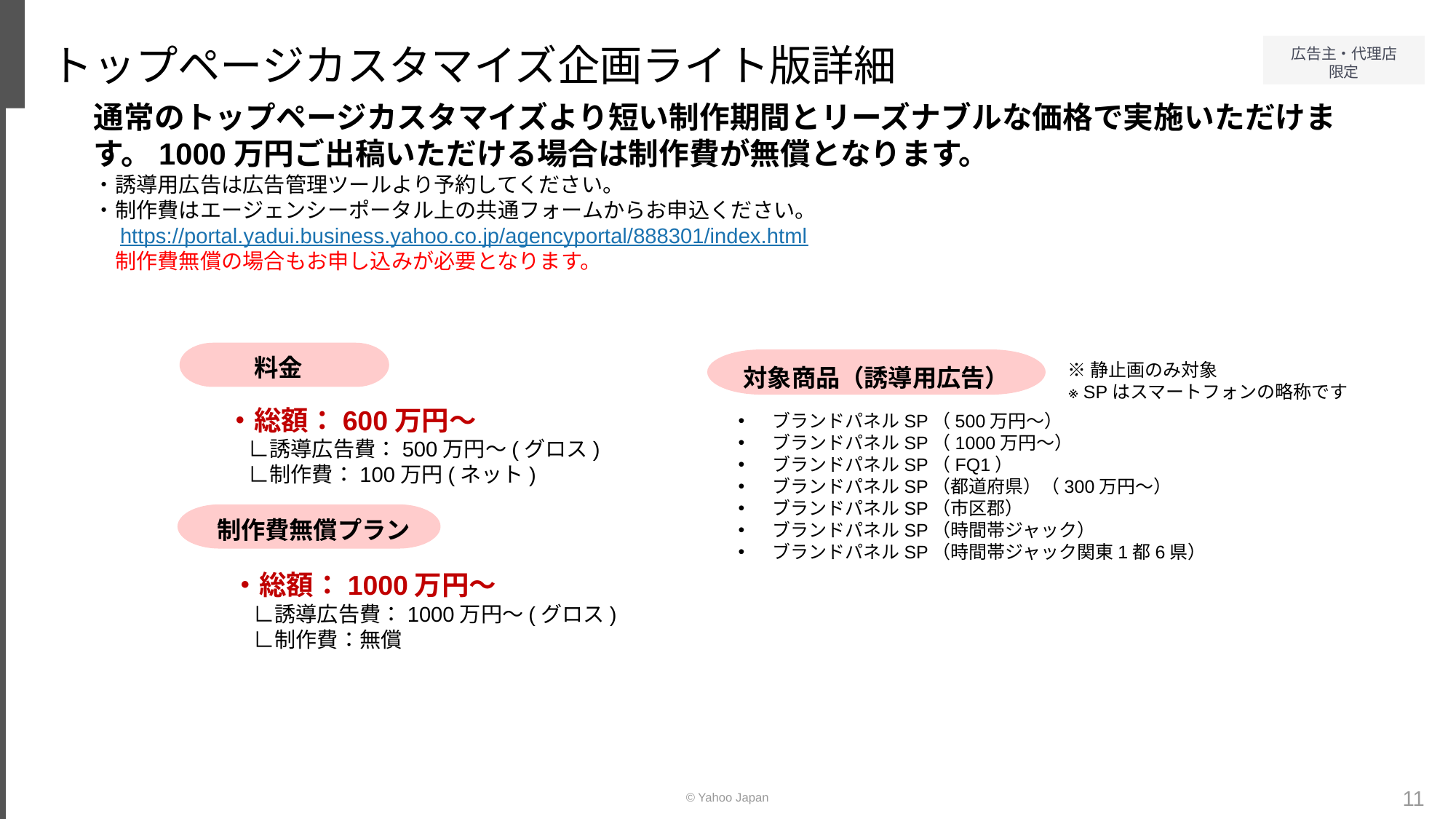

トップページカスタマイズ企画ライト版詳細
通常のトップページカスタマイズより短い制作期間とリーズナブルな価格で実施いただけます。1000万円ご出稿いただける場合は制作費が無償となります。
・誘導用広告は広告管理ツールより予約してください。
・制作費はエージェンシーポータル上の共通フォームからお申込ください。
　https://portal.yadui.business.yahoo.co.jp/agencyportal/888301/index.html
　制作費無償の場合もお申し込みが必要となります。

料金

※静止画のみ対象
※SPはスマートフォンの略称です
対象商品（誘導用広告）
・総額：600万円～
　∟誘導広告費：500万円～(グロス)
　∟制作費：100万円(ネット)
ブランドパネルSP（500万円～）
ブランドパネルSP（1000万円～）
ブランドパネルSP（FQ1）
ブランドパネルSP（都道府県）（300万円～）
ブランドパネルSP（市区郡）
ブランドパネルSP（時間帯ジャック）
ブランドパネルSP（時間帯ジャック関東1都6県）

制作費無償プラン
・総額：1000万円～
　∟誘導広告費：1000万円～(グロス)
　∟制作費：無償
11